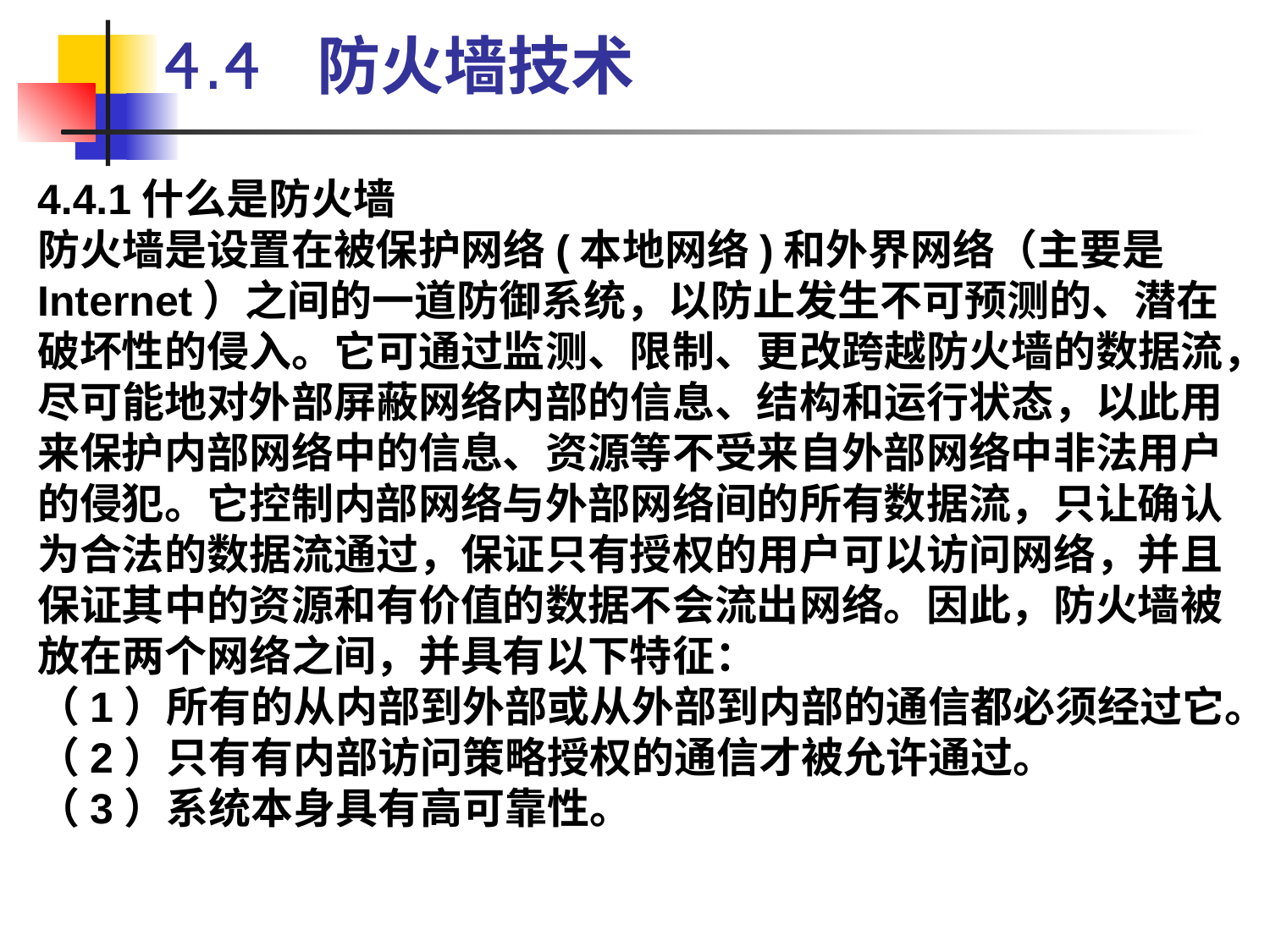

4.4  防火墙技术
4.4.1什么是防火墙
防火墙是设置在被保护网络(本地网络)和外界网络（主要是Internet）之间的一道防御系统，以防止发生不可预测的、潜在破坏性的侵入。它可通过监测、限制、更改跨越防火墙的数据流，尽可能地对外部屏蔽网络内部的信息、结构和运行状态，以此用来保护内部网络中的信息、资源等不受来自外部网络中非法用户的侵犯。它控制内部网络与外部网络间的所有数据流，只让确认为合法的数据流通过，保证只有授权的用户可以访问网络，并且保证其中的资源和有价值的数据不会流出网络。因此，防火墙被放在两个网络之间，并具有以下特征：
（1）所有的从内部到外部或从外部到内部的通信都必须经过它。
（2）只有有内部访问策略授权的通信才被允许通过。
（3）系统本身具有高可靠性。